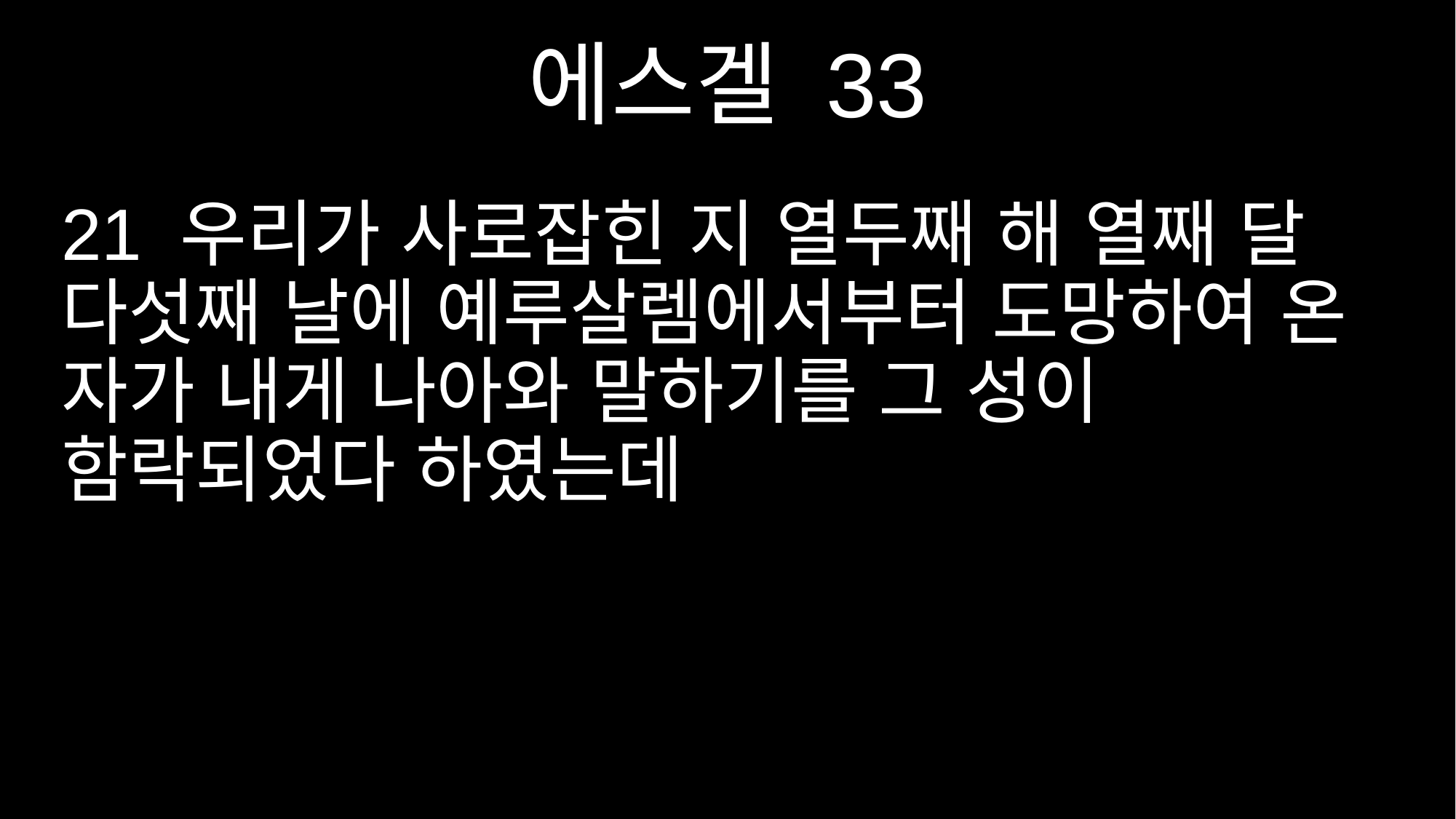

에스겔 33
21 우리가 사로잡힌 지 열두째 해 열째 달 다섯째 날에 예루살렘에서부터 도망하여 온 자가 내게 나아와 말하기를 그 성이 함락되었다 하였는데